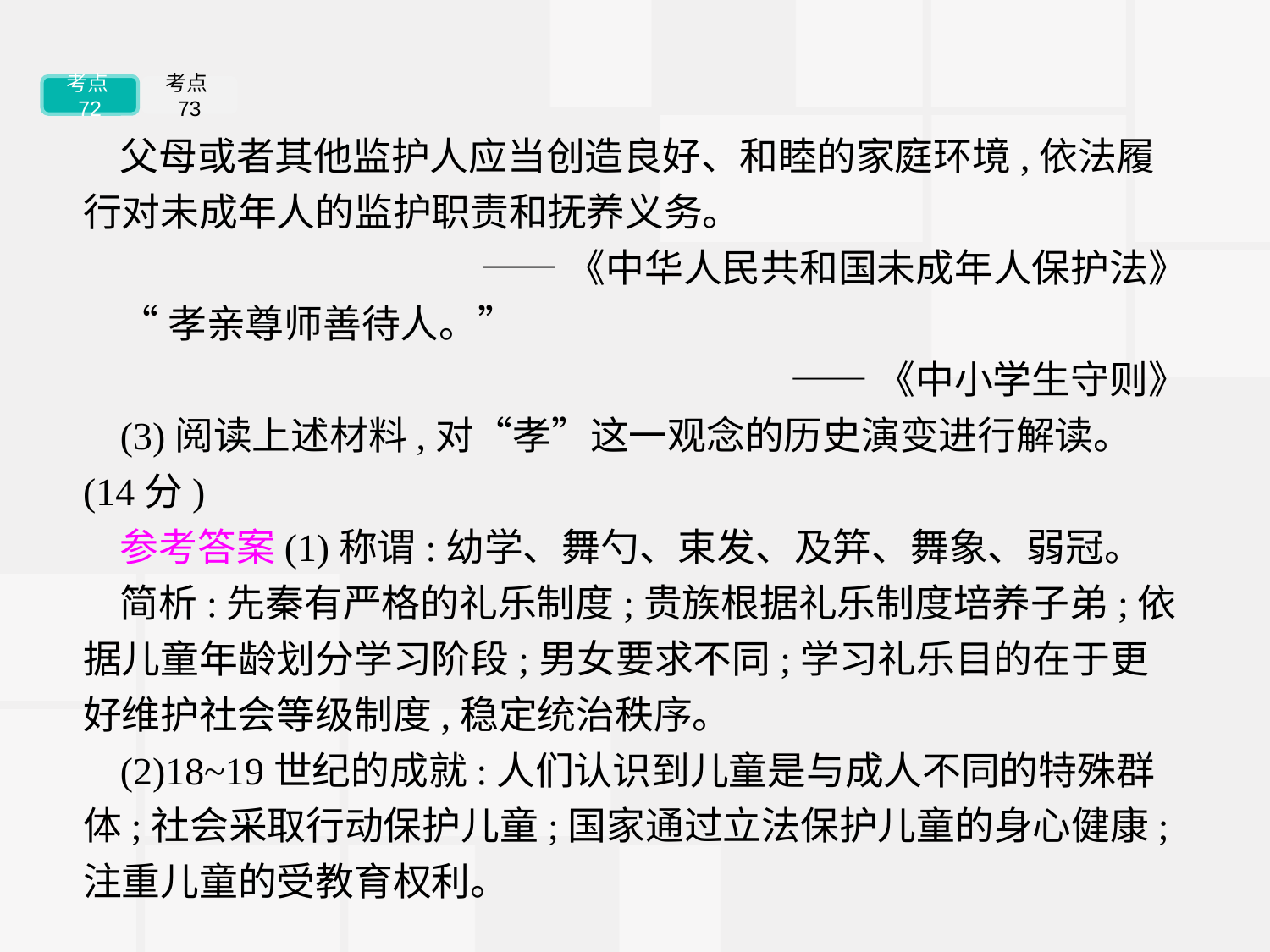

考点72
考点73
父母或者其他监护人应当创造良好、和睦的家庭环境,依法履行对未成年人的监护职责和抚养义务。
——《中华人民共和国未成年人保护法》
“孝亲尊师善待人。”
——《中小学生守则》
(3)阅读上述材料,对“孝”这一观念的历史演变进行解读。(14分)
参考答案(1)称谓:幼学、舞勺、束发、及笄、舞象、弱冠。
简析:先秦有严格的礼乐制度;贵族根据礼乐制度培养子弟;依据儿童年龄划分学习阶段;男女要求不同;学习礼乐目的在于更好维护社会等级制度,稳定统治秩序。
(2)18~19世纪的成就:人们认识到儿童是与成人不同的特殊群体;社会采取行动保护儿童;国家通过立法保护儿童的身心健康;注重儿童的受教育权利。